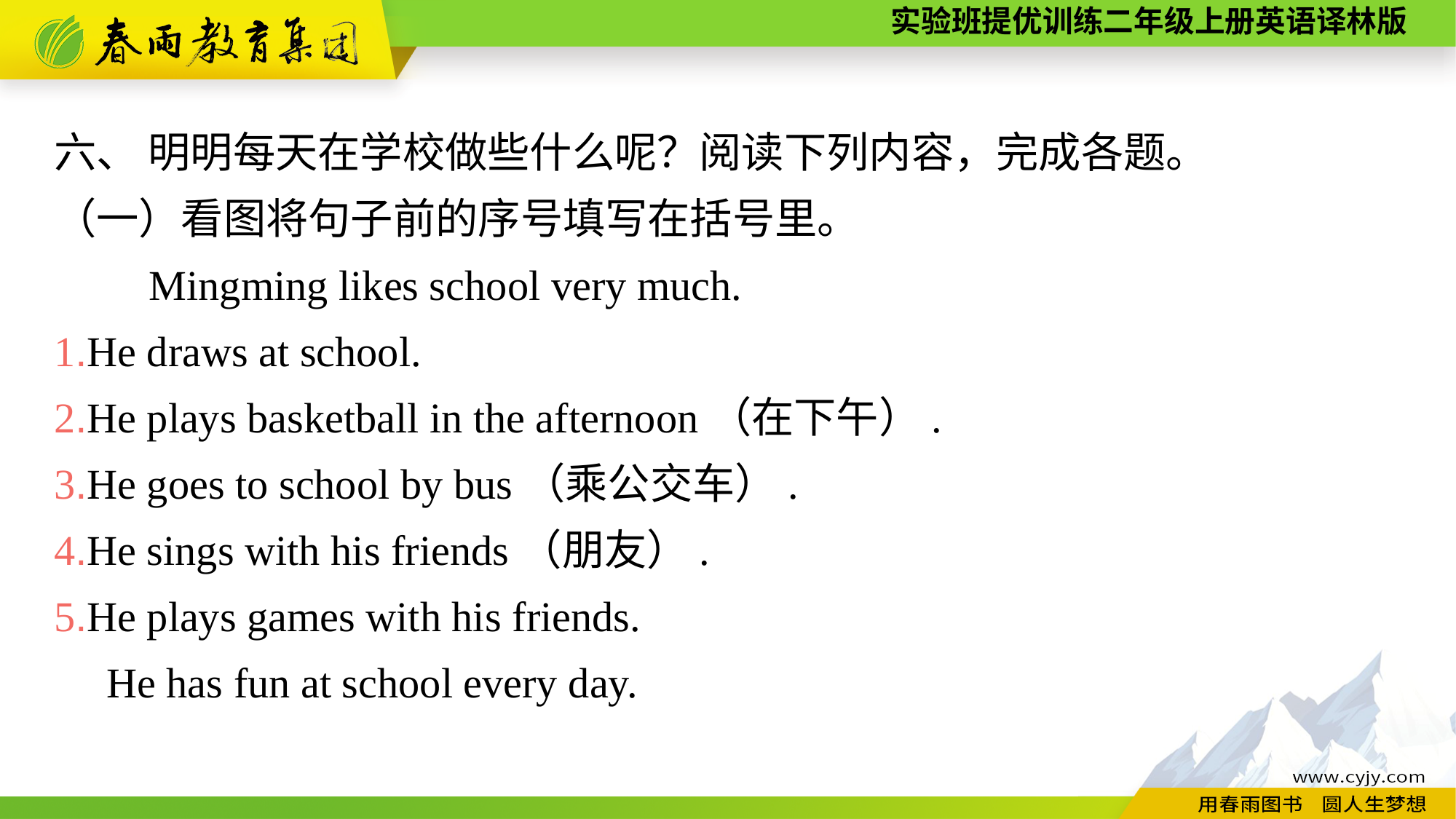

六、 明明每天在学校做些什么呢？阅读下列内容，完成各题。
（一）看图将句子前的序号填写在括号里。
　　Mingming likes school very much.
1.He draws at school.
2.He plays basketball in the afternoon（在下午）.
3.He goes to school by bus（乘公交车）.
4.He sings with his friends（朋友）.
5.He plays games with his friends.
　He has fun at school every day.